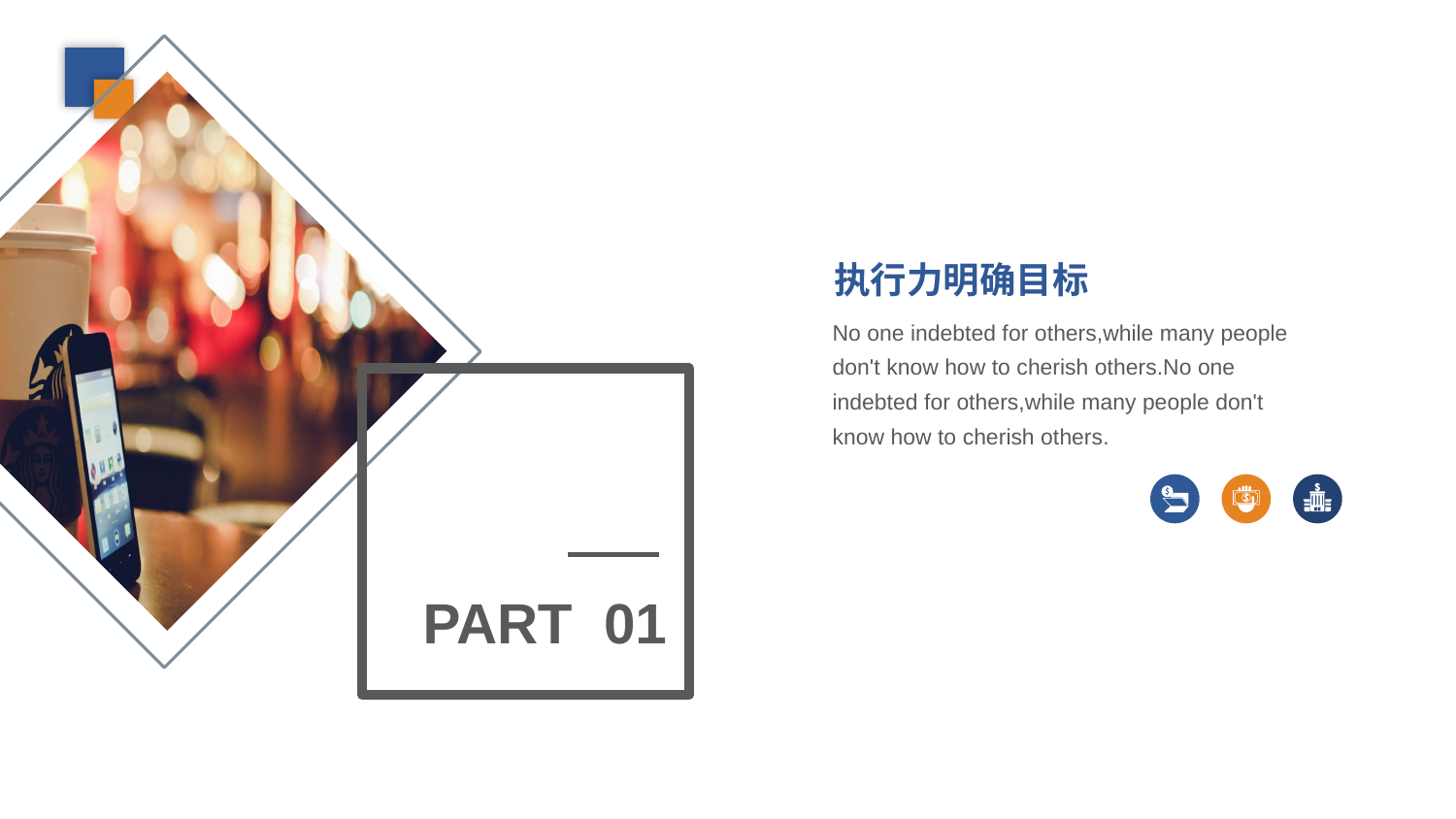

执行力明确目标
No one indebted for others,while many people don't know how to cherish others.No one indebted for others,while many people don't know how to cherish others.

PART  01